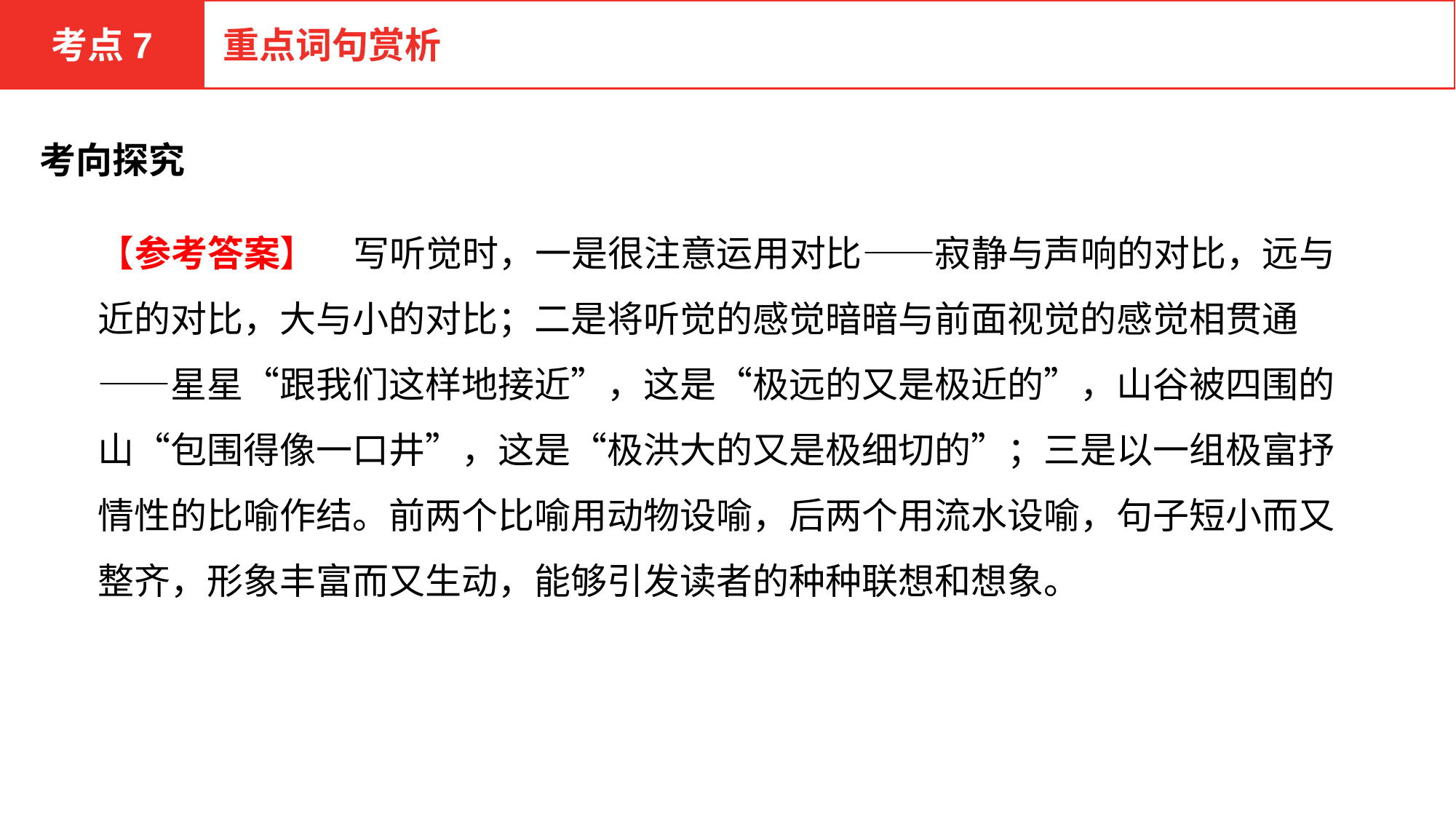

考点7
重点词句赏析
考向探究

【参考答案】　写听觉时，一是很注意运用对比——寂静与声响的对比，远与近的对比，大与小的对比；二是将听觉的感觉暗暗与前面视觉的感觉相贯通——星星“跟我们这样地接近”，这是“极远的又是极近的”，山谷被四围的山“包围得像一口井”，这是“极洪大的又是极细切的”；三是以一组极富抒情性的比喻作结。前两个比喻用动物设喻，后两个用流水设喻，句子短小而又整齐，形象丰富而又生动，能够引发读者的种种联想和想象。